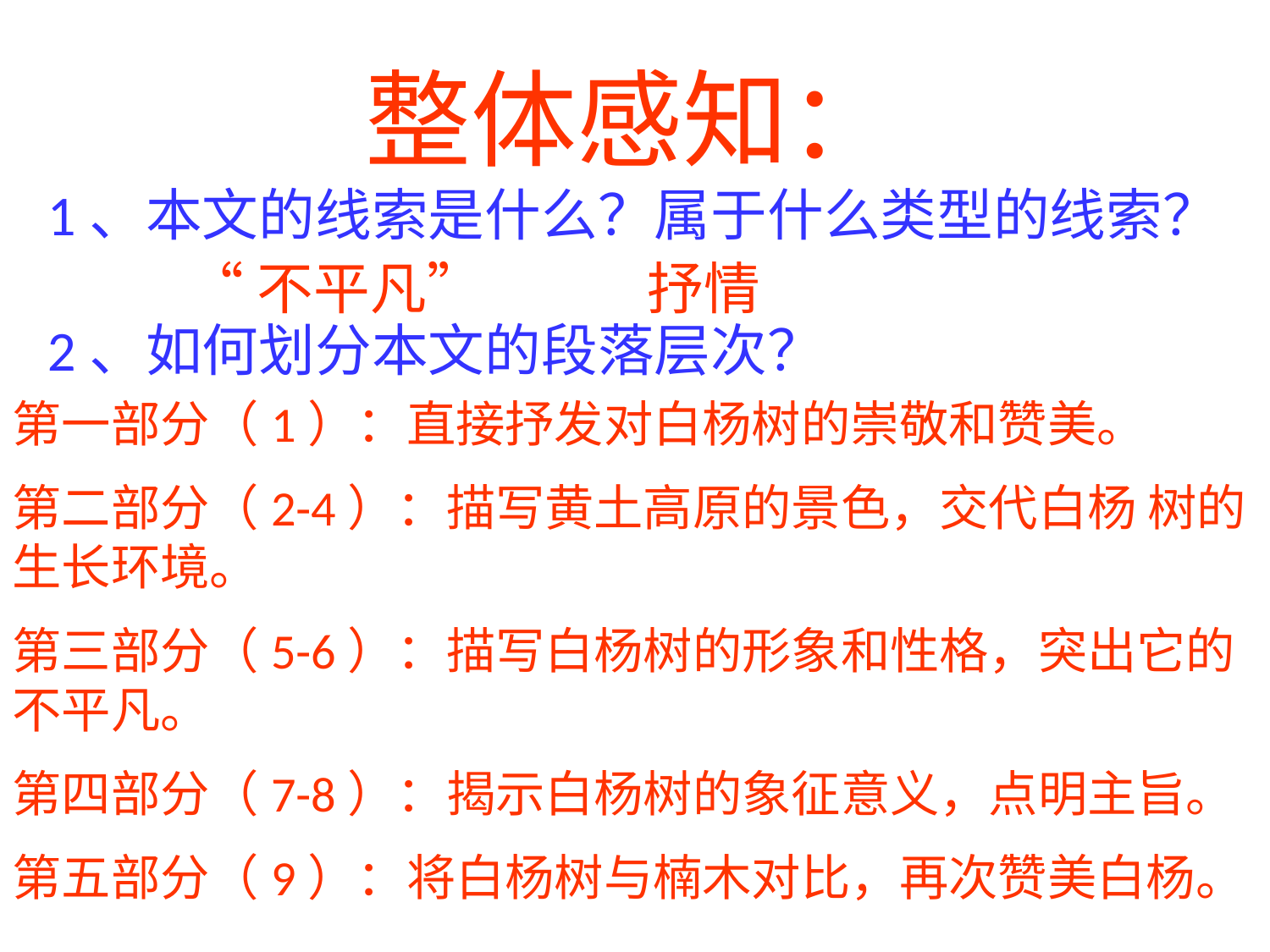

整体感知：
1、本文的线索是什么？属于什么类型的线索？

2、如何划分本文的段落层次？
“不平凡”             抒情
第一部分（1）：直接抒发对白杨树的崇敬和赞美。
第二部分（2-4）：描写黄土高原的景色，交代白杨 树的生长环境。
第三部分（5-6）：描写白杨树的形象和性格，突出它的不平凡。
第四部分（7-8）：揭示白杨树的象征意义，点明主旨。
第五部分（9）：将白杨树与楠木对比，再次赞美白杨。